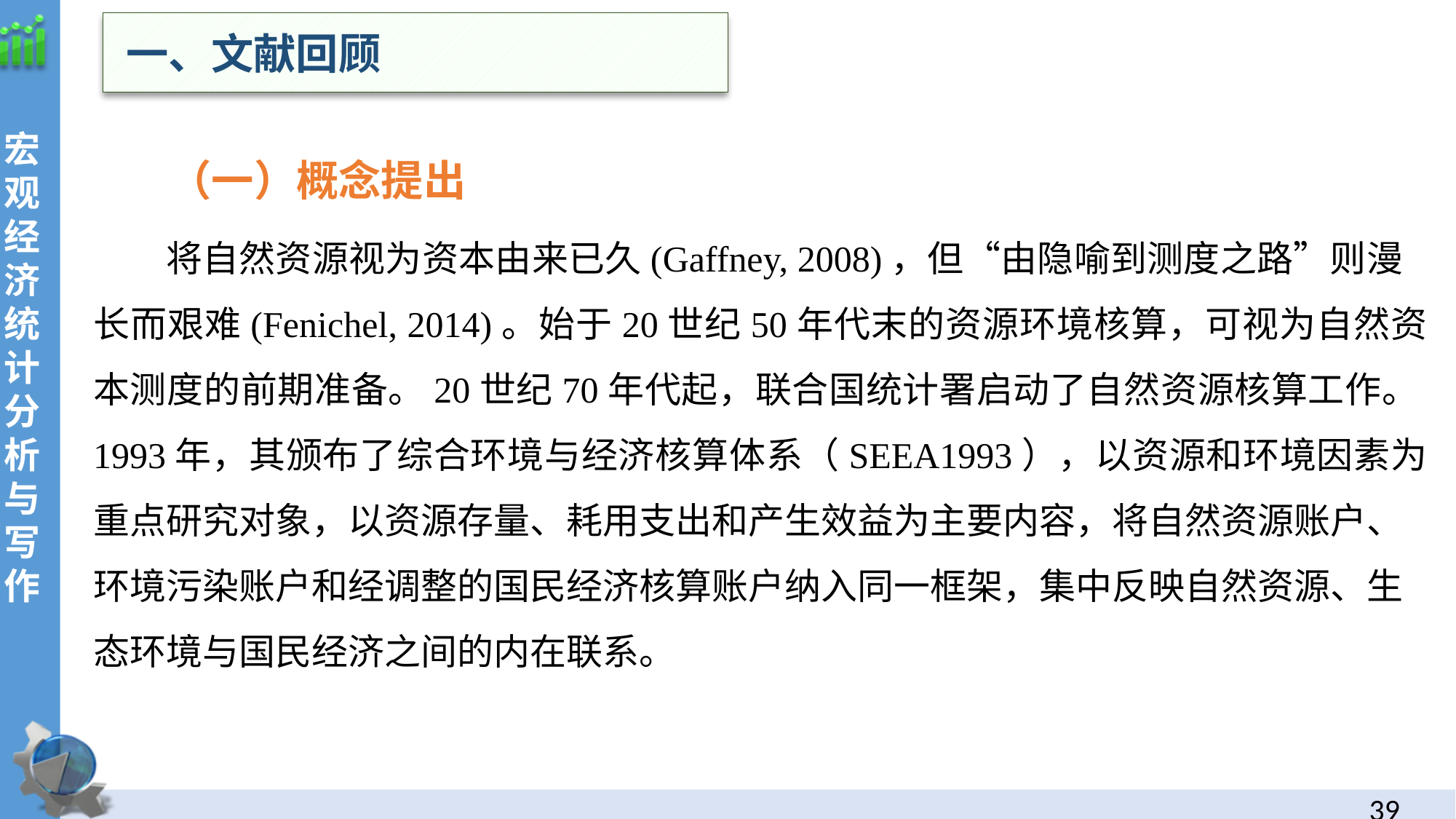

一、文献回顾

         （一）概念提出
将自然资源视为资本由来已久(Gaffney, 2008)，但“由隐喻到测度之路”则漫长而艰难(Fenichel, 2014)。始于20世纪50年代末的资源环境核算，可视为自然资本测度的前期准备。20世纪70年代起，联合国统计署启动了自然资源核算工作。1993年，其颁布了综合环境与经济核算体系（SEEA1993），以资源和环境因素为重点研究对象，以资源存量、耗用支出和产生效益为主要内容，将自然资源账户、环境污染账户和经调整的国民经济核算账户纳入同一框架，集中反映自然资源、生态环境与国民经济之间的内在联系。

39